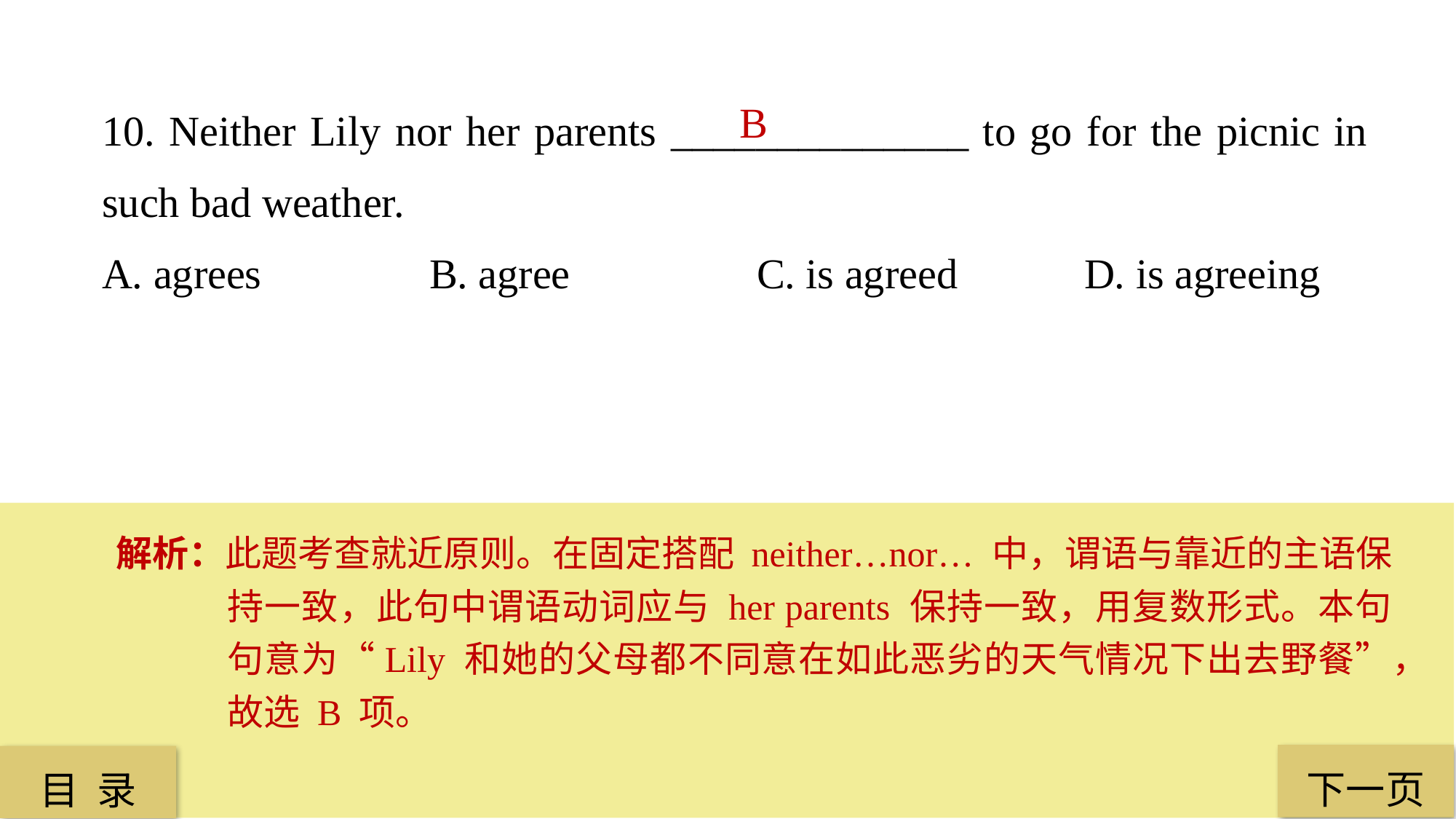

10. Neither Lily nor her parents ______________ to go for the picnic in such bad weather.
A. agrees 		B. agree 		C. is agreed 		D. is agreeing
B
解析：此题考查就近原则。在固定搭配 neither…nor… 中，谓语与靠近的主语保持一致，此句中谓语动词应与 her parents 保持一致，用复数形式。本句句意为“Lily 和她的父母都不同意在如此恶劣的天气情况下出去野餐”，故选 B 项。